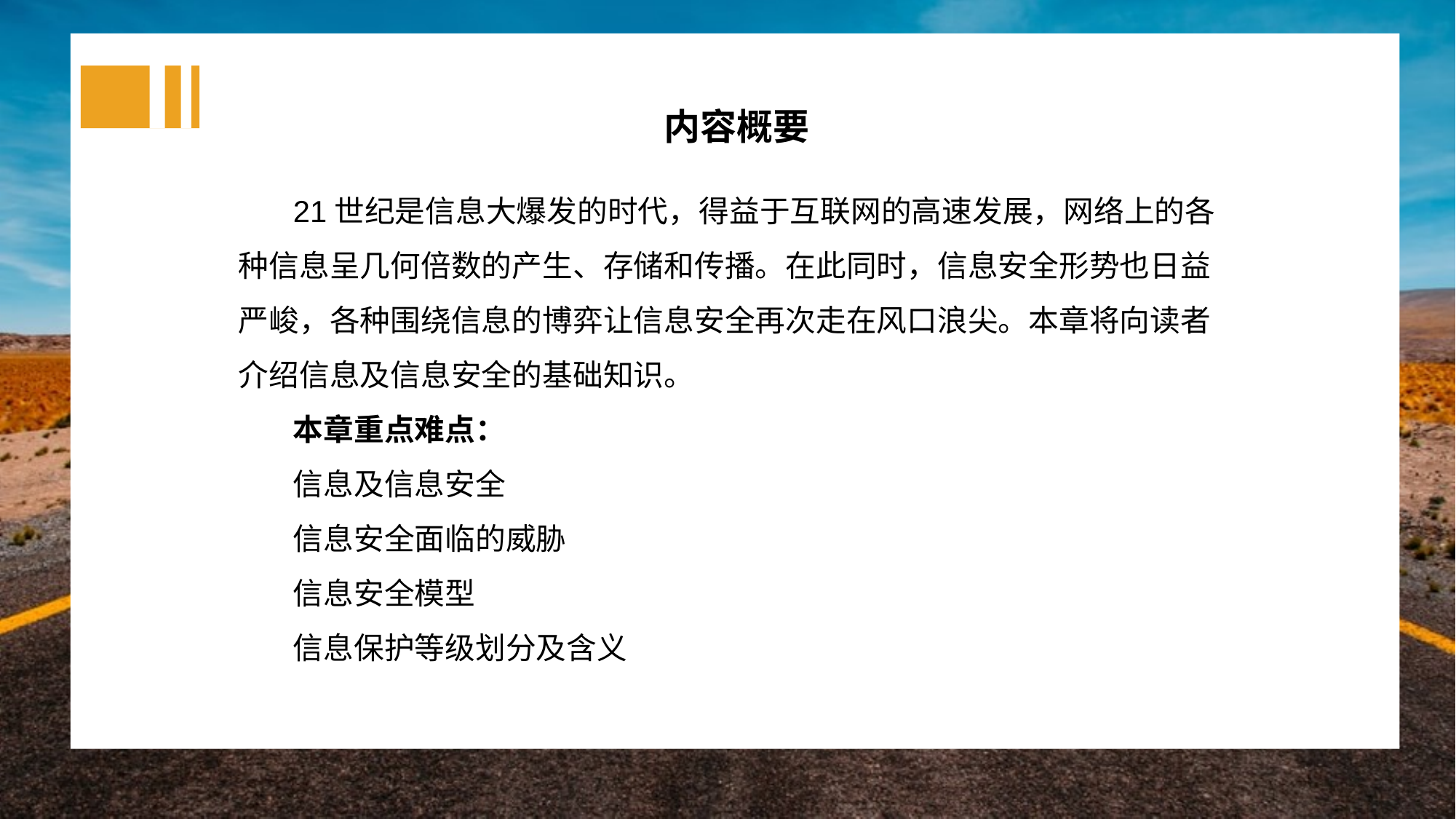

内容概要
21世纪是信息大爆发的时代，得益于互联网的高速发展，网络上的各种信息呈几何倍数的产生、存储和传播。在此同时，信息安全形势也日益严峻，各种围绕信息的博弈让信息安全再次走在风口浪尖。本章将向读者介绍信息及信息安全的基础知识。
本章重点难点：
信息及信息安全
信息安全面临的威胁
信息安全模型
信息保护等级划分及含义